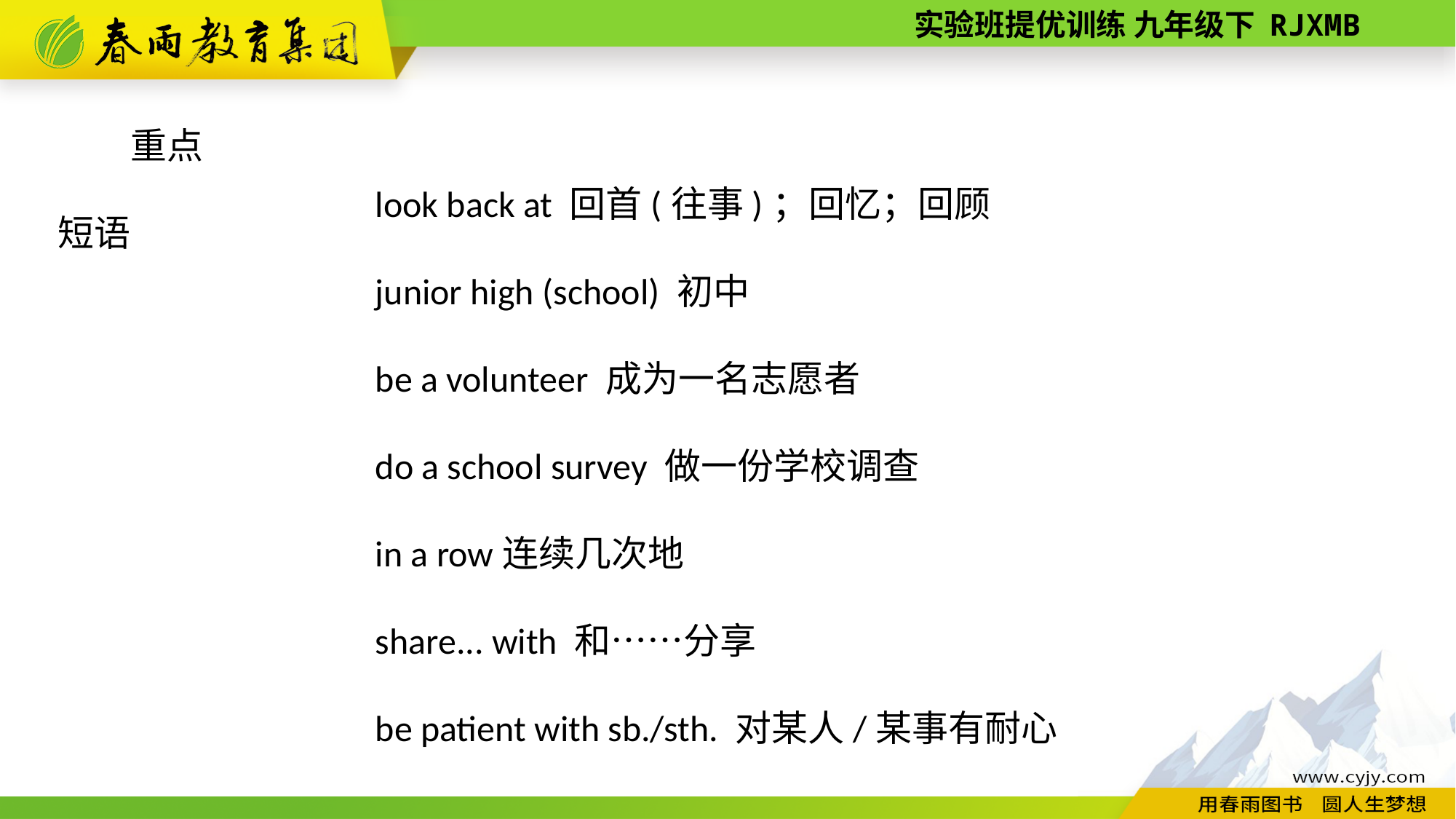

重点短语
look back at 回首(往事)；回忆；回顾
junior high (school) 初中
be a volunteer 成为一名志愿者
do a school survey 做一份学校调查
in a row连续几次地
share... with 和……分享
be patient with sb./sth. 对某人/某事有耐心